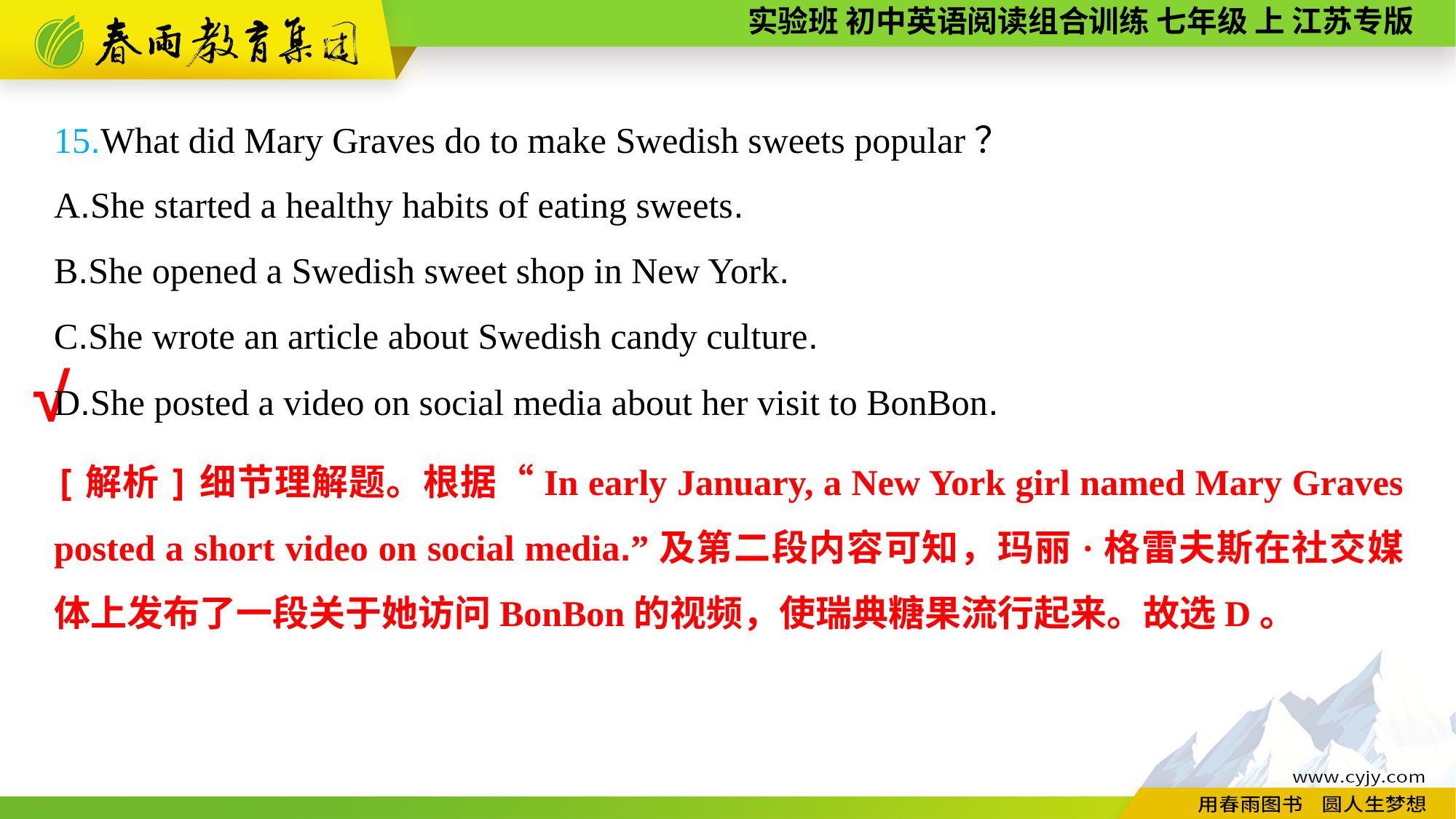

15.What did Mary Graves do to make Swedish sweets popular？
A.She started a healthy habits of eating sweets.
B.She opened a Swedish sweet shop in New York.
C.She wrote an article about Swedish candy culture.
D.She posted a video on social media about her visit to BonBon.
√
[解析]细节理解题。根据“In early January, a New York girl named Mary Graves posted a short video on social media.”及第二段内容可知，玛丽·格雷夫斯在社交媒体上发布了一段关于她访问BonBon的视频，使瑞典糖果流行起来。故选D。